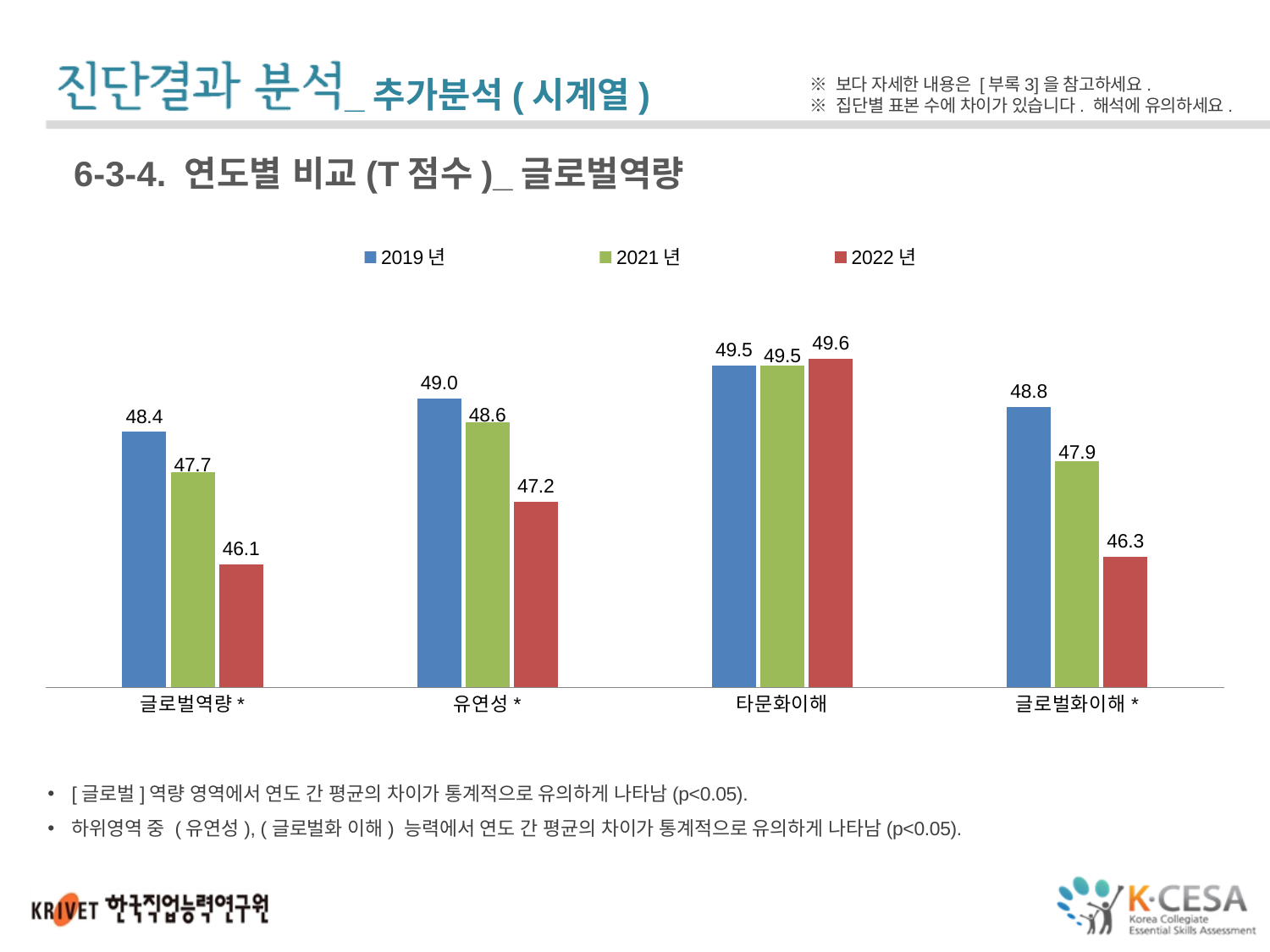

_추가분석(시계열)
※ 보다 자세한 내용은 [부록3]을 참고하세요.
※ 집단별 표본 수에 차이가 있습니다. 해석에 유의하세요.
6-3-4. 연도별 비교(T점수)_글로벌역량

### Chart

| Category | 2019년 | 2021년 | 2022년 |
|---|---|---|---|
| 글로벌역량* | 48.39556597222218 | 47.70452316076292 | 46.11799999999997 |
| 유연성* | 48.965208333333365 | 48.56863760218002 | 47.19194701986775 |
| 타문화이해 | 49.53121527777766 | 49.53775204359637 | 49.64731125827779 |
| 글로벌화이해* | 48.81746527777772 | 47.88854223433213 | 46.251562913907044 |
[글로벌]역량 영역에서 연도 간 평균의 차이가 통계적으로 유의하게 나타남(p<0.05).
하위영역 중 (유연성), (글로벌화 이해) 능력에서 연도 간 평균의 차이가 통계적으로 유의하게 나타남(p<0.05).